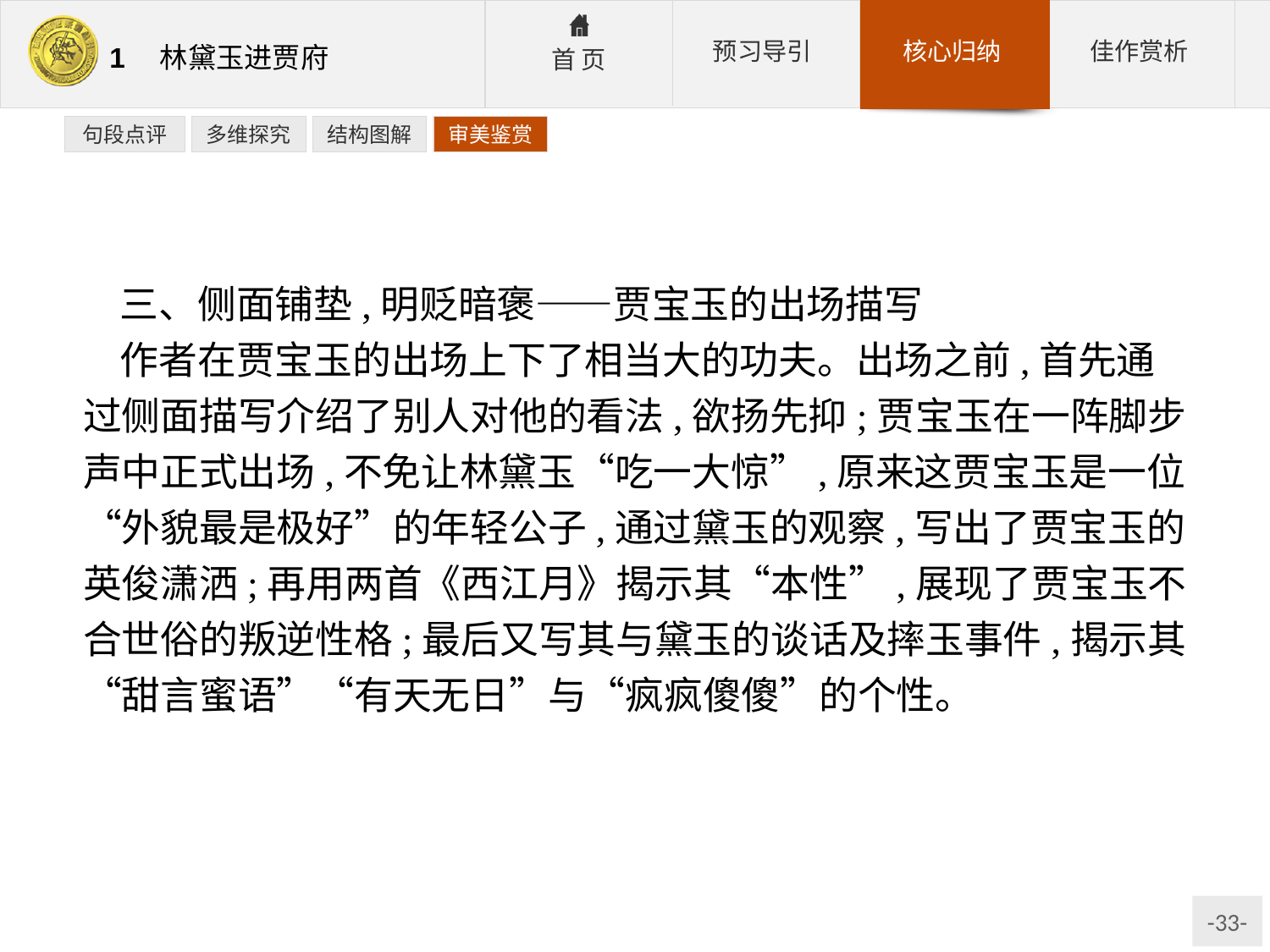

句段点评
多维探究
结构图解
审美鉴赏
三、侧面铺垫,明贬暗褒——贾宝玉的出场描写
作者在贾宝玉的出场上下了相当大的功夫。出场之前,首先通过侧面描写介绍了别人对他的看法,欲扬先抑;贾宝玉在一阵脚步声中正式出场,不免让林黛玉“吃一大惊”,原来这贾宝玉是一位“外貌最是极好”的年轻公子,通过黛玉的观察,写出了贾宝玉的英俊潇洒;再用两首《西江月》揭示其“本性”,展现了贾宝玉不合世俗的叛逆性格;最后又写其与黛玉的谈话及摔玉事件,揭示其“甜言蜜语”“有天无日”与“疯疯傻傻”的个性。